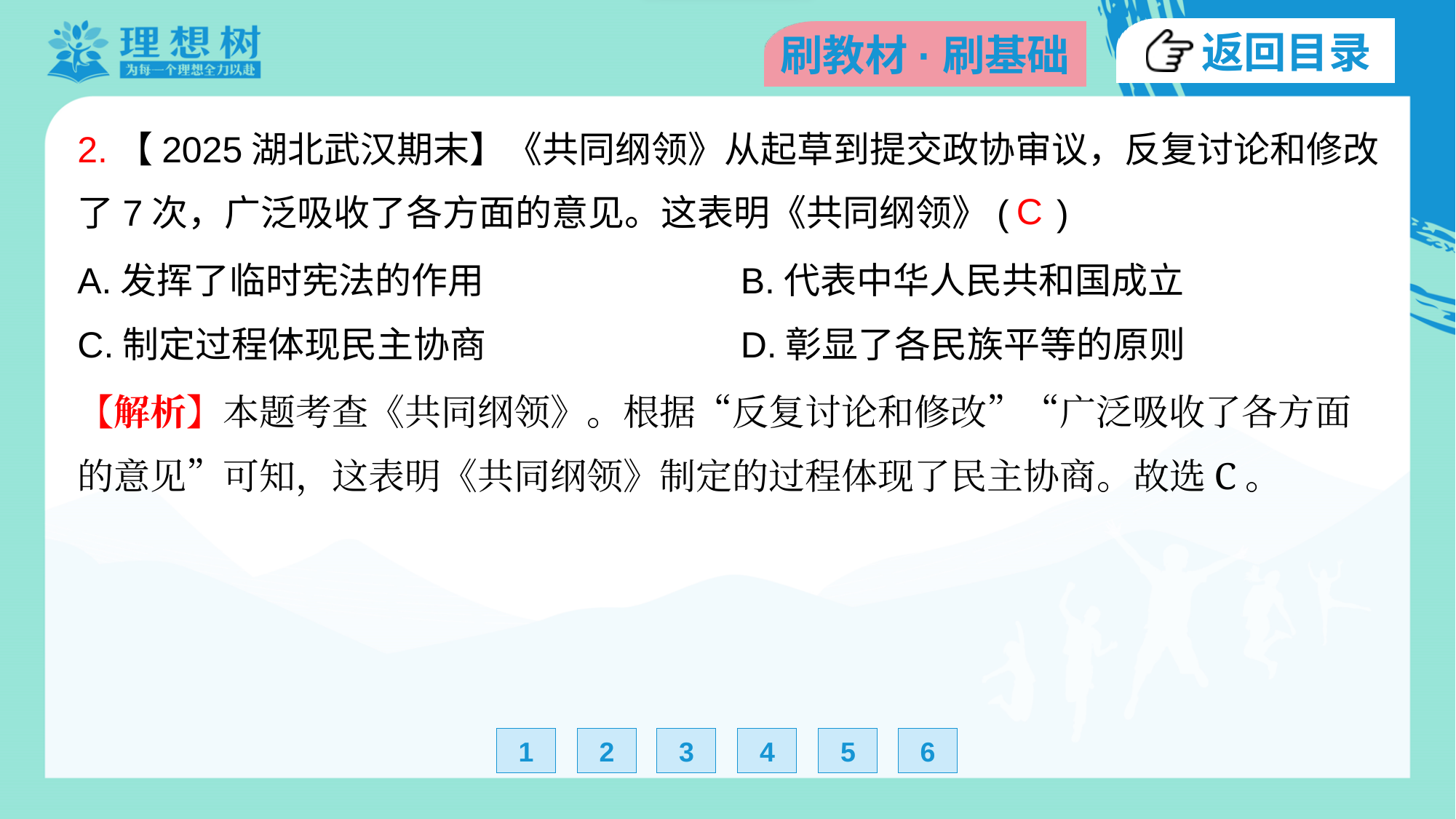

2.【2025湖北武汉期末】《共同纲领》从起草到提交政协审议，反复讨论和修改
了7次，广泛吸收了各方面的意见。这表明《共同纲领》(     )
C
A.发挥了临时宪法的作用	B.代表中华人民共和国成立
C.制定过程体现民主协商	D.彰显了各民族平等的原则
【解析】本题考查《共同纲领》。根据“反复讨论和修改”“广泛吸收了各方面
的意见”可知，这表明《共同纲领》制定的过程体现了民主协商。故选C。